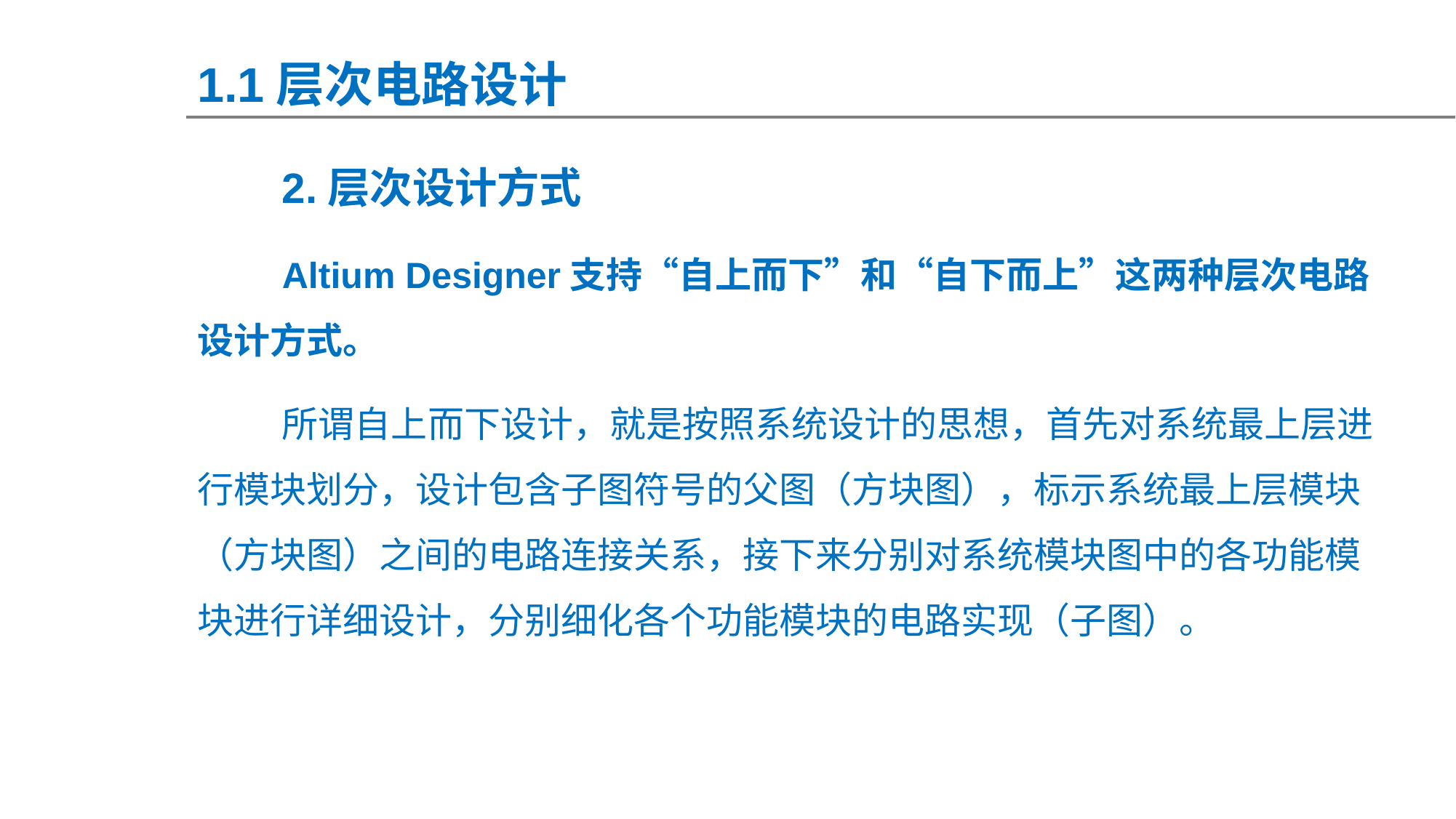

1.1层次电路设计
2.层次设计方式
Altium Designer支持“自上而下”和“自下而上”这两种层次电路设计方式。
所谓自上而下设计，就是按照系统设计的思想，首先对系统最上层进行模块划分，设计包含子图符号的父图（方块图），标示系统最上层模块（方块图）之间的电路连接关系，接下来分别对系统模块图中的各功能模块进行详细设计，分别细化各个功能模块的电路实现（子图）。